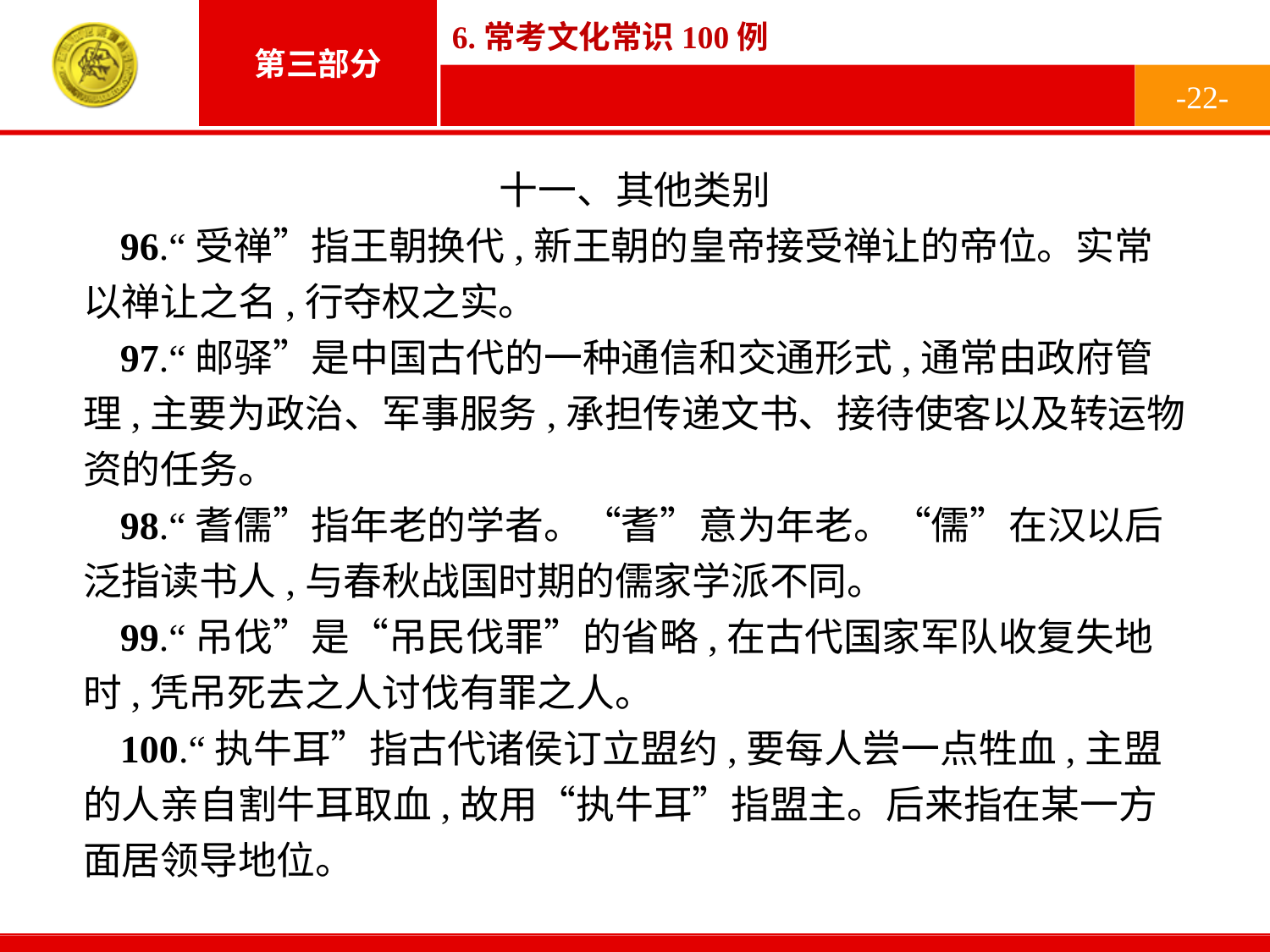

-22-
十一、其他类别
96.“受禅”指王朝换代,新王朝的皇帝接受禅让的帝位。实常以禅让之名,行夺权之实。
97.“邮驿”是中国古代的一种通信和交通形式,通常由政府管理,主要为政治、军事服务,承担传递文书、接待使客以及转运物资的任务。
98.“耆儒”指年老的学者。“耆”意为年老。“儒”在汉以后泛指读书人,与春秋战国时期的儒家学派不同。
99.“吊伐”是“吊民伐罪”的省略,在古代国家军队收复失地时,凭吊死去之人讨伐有罪之人。
100.“执牛耳”指古代诸侯订立盟约,要每人尝一点牲血,主盟的人亲自割牛耳取血,故用“执牛耳”指盟主。后来指在某一方面居领导地位。